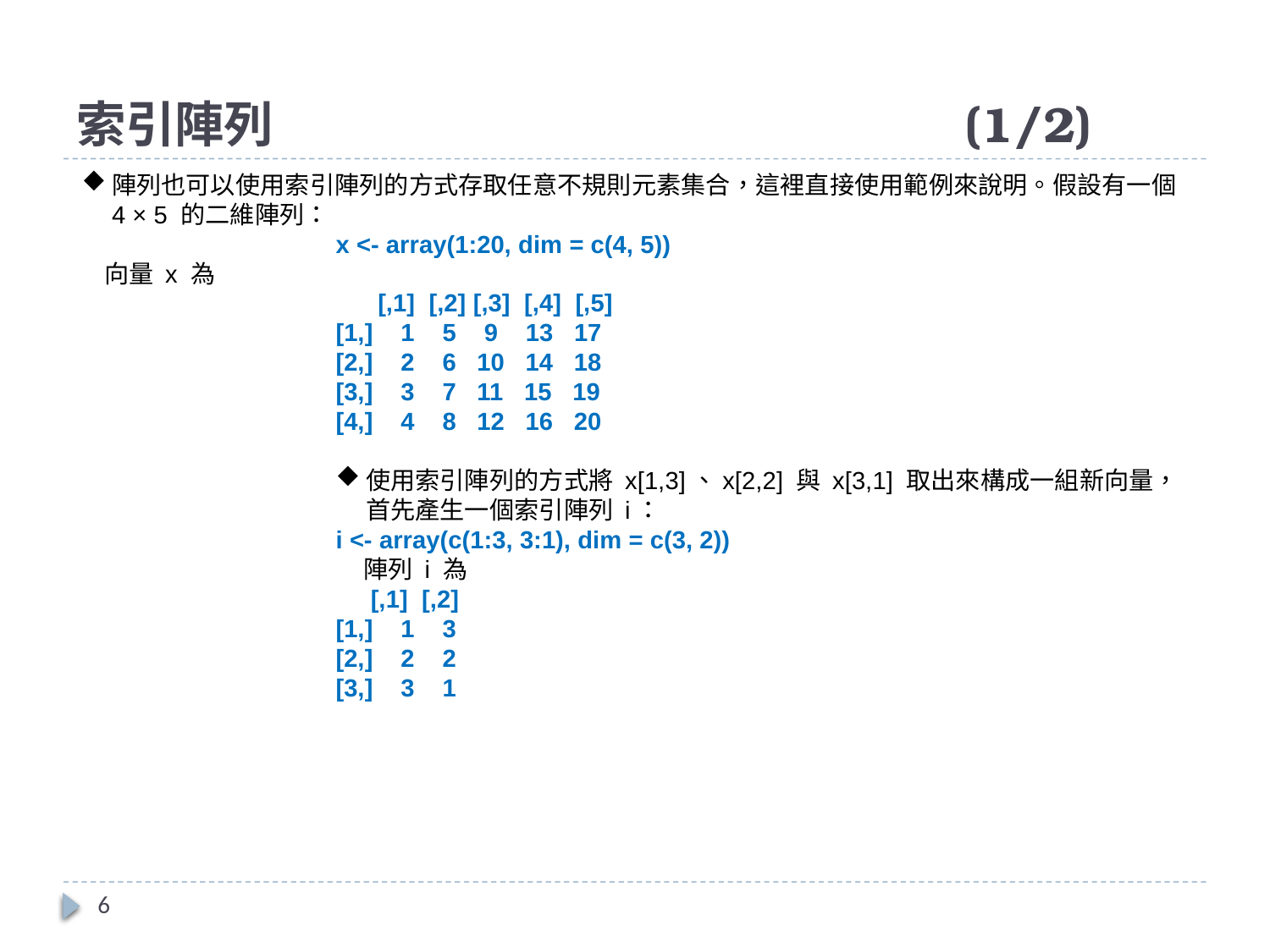

# 索引陣列						(1/2)
陣列也可以使用索引陣列的方式存取任意不規則元素集合，這裡直接使用範例來說明。假設有一個 4 × 5 的二維陣列：
		x <- array(1:20, dim = c(4, 5))
   向量 x 為
      [,1]  [,2] [,3]  [,4]  [,5]
[1,]    1    5    9    13   17
[2,]    2    6   10   14   18
[3,]    3    7   11   15   19
[4,]    4    8   12   16   20

使用索引陣列的方式將 x[1,3]、x[2,2] 與 x[3,1] 取出來構成一組新向量，首先產生一個索引陣列 i：
i <- array(c(1:3, 3:1), dim = c(3, 2))
    陣列 i 為
     [,1]  [,2]
[1,]    1    3
[2,]    2    2
[3,]    3    1

6